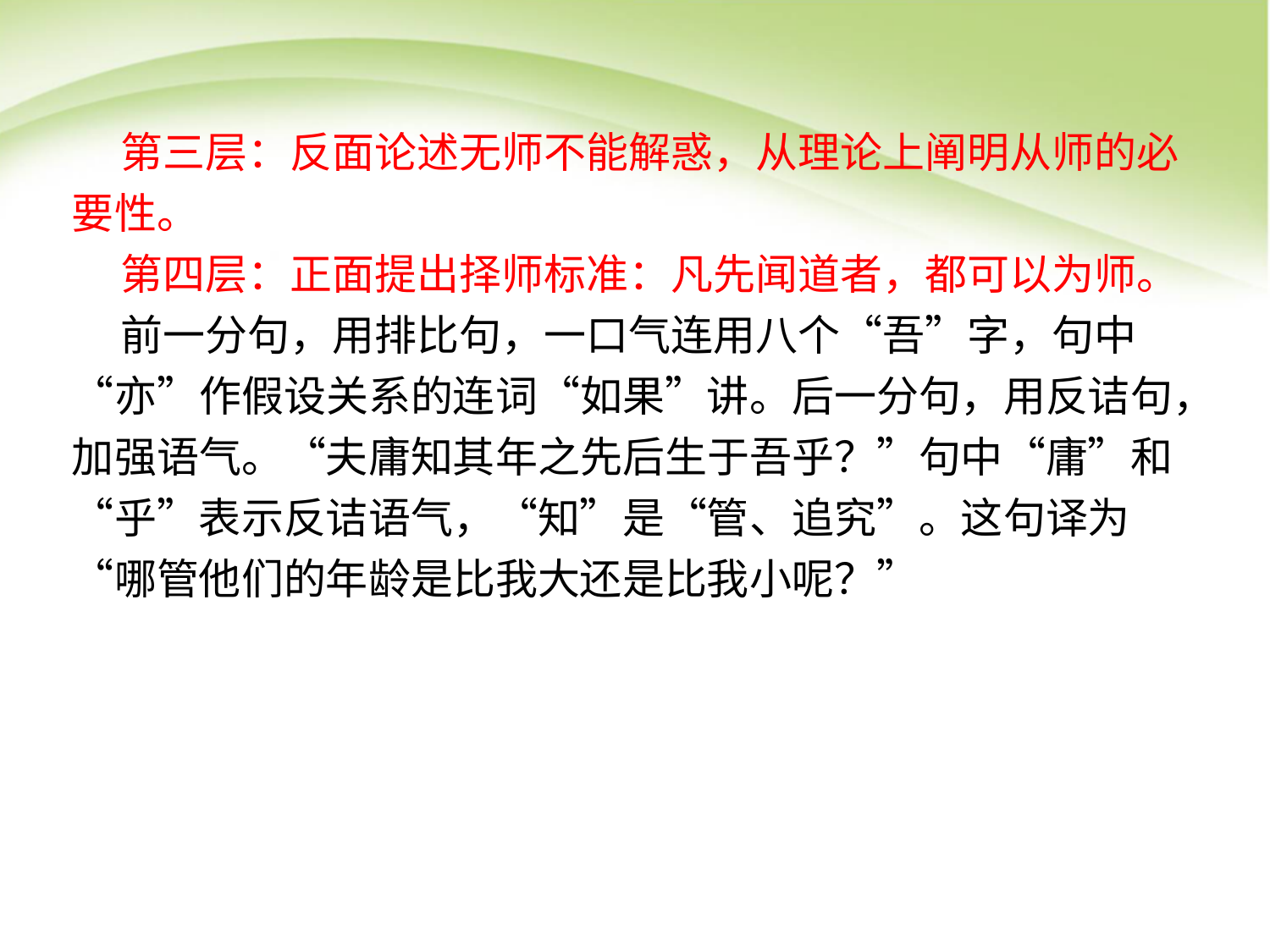

第三层：反面论述无师不能解惑，从理论上阐明从师的必要性。
    第四层：正面提出择师标准：凡先闻道者，都可以为师。
    前一分句，用排比句，一口气连用八个“吾”字，句中“亦”作假设关系的连词“如果”讲。后一分句，用反诘句，加强语气。“夫庸知其年之先后生于吾乎？”句中“庸”和“乎”表示反诘语气，“知”是“管、追究”。这句译为“哪管他们的年龄是比我大还是比我小呢？”